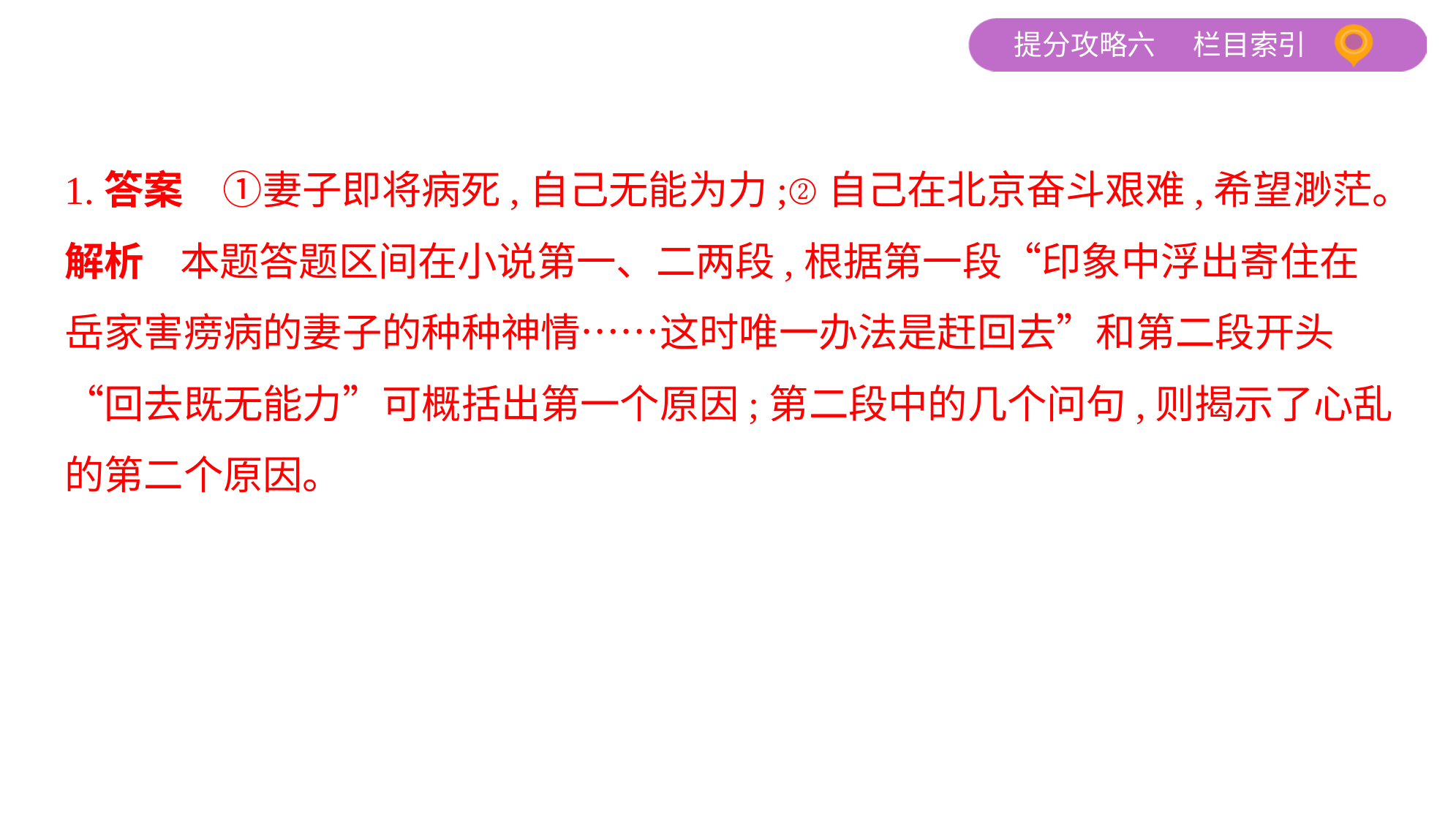

1.答案　①妻子即将病死,自己无能为力;②自己在北京奋斗艰难,希望渺茫。
解析    本题答题区间在小说第一、二两段,根据第一段“印象中浮出寄住在
岳家害痨病的妻子的种种神情……这时唯一办法是赶回去”和第二段开头
“回去既无能力”可概括出第一个原因;第二段中的几个问句,则揭示了心乱
的第二个原因。